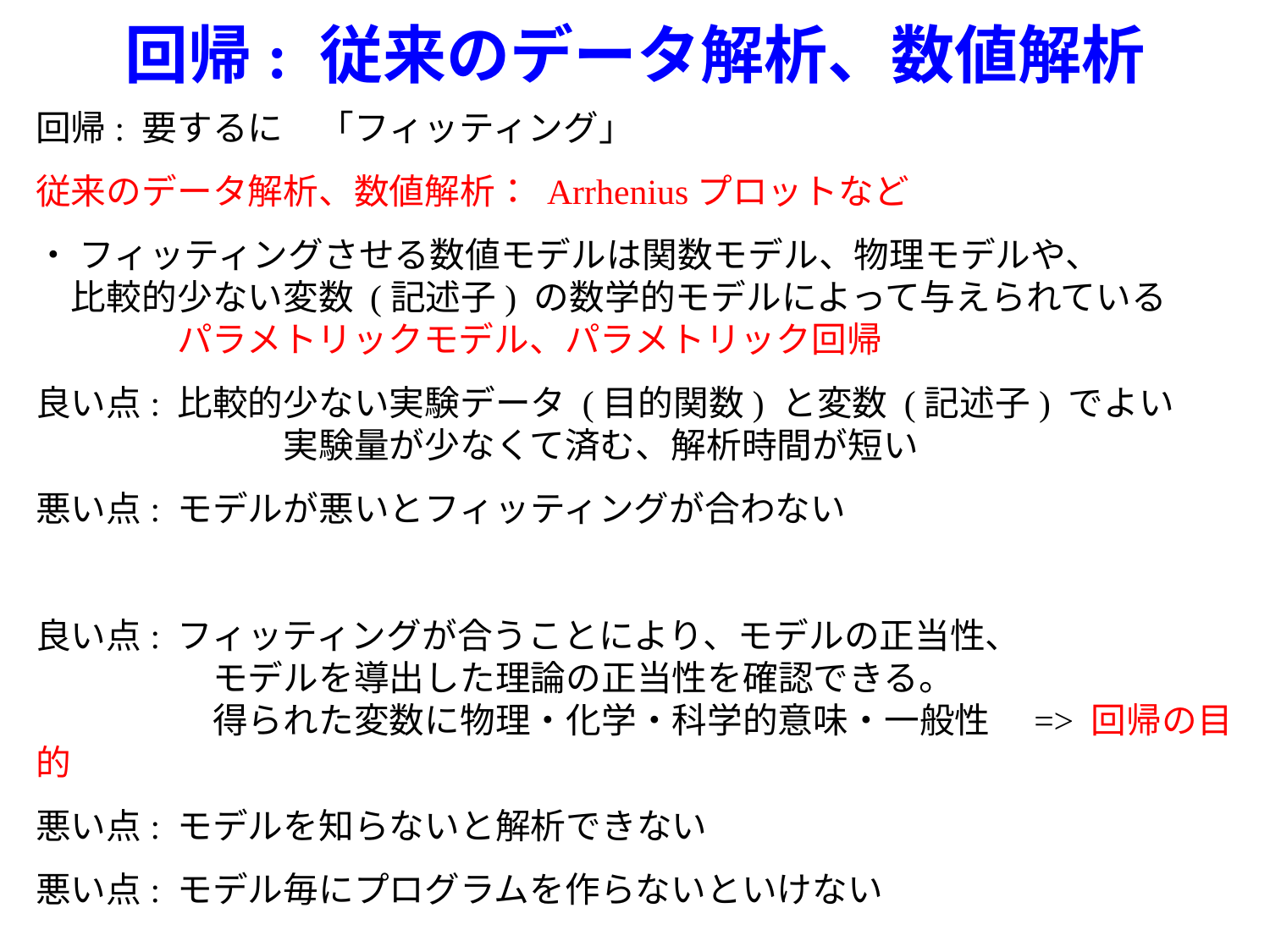

# 回帰: 従来のデータ解析、数値解析
回帰: 要するに　「フィッティング」
従来のデータ解析、数値解析： Arrheniusプロットなど
・ フィッティングさせる数値モデルは関数モデル、物理モデルや、
　比較的少ない変数 (記述子) の数学的モデルによって与えられている
　　　　パラメトリックモデル、パラメトリック回帰
良い点: 比較的少ない実験データ (目的関数) と変数 (記述子) でよい
　　　　　　　実験量が少なくて済む、解析時間が短い
悪い点: モデルが悪いとフィッティングが合わない

良い点: フィッティングが合うことにより、モデルの正当性、
　　　　　モデルを導出した理論の正当性を確認できる。
　　　　　得られた変数に物理・化学・科学的意味・一般性　=> 回帰の目的
悪い点: モデルを知らないと解析できない
悪い点: モデル毎にプログラムを作らないといけない